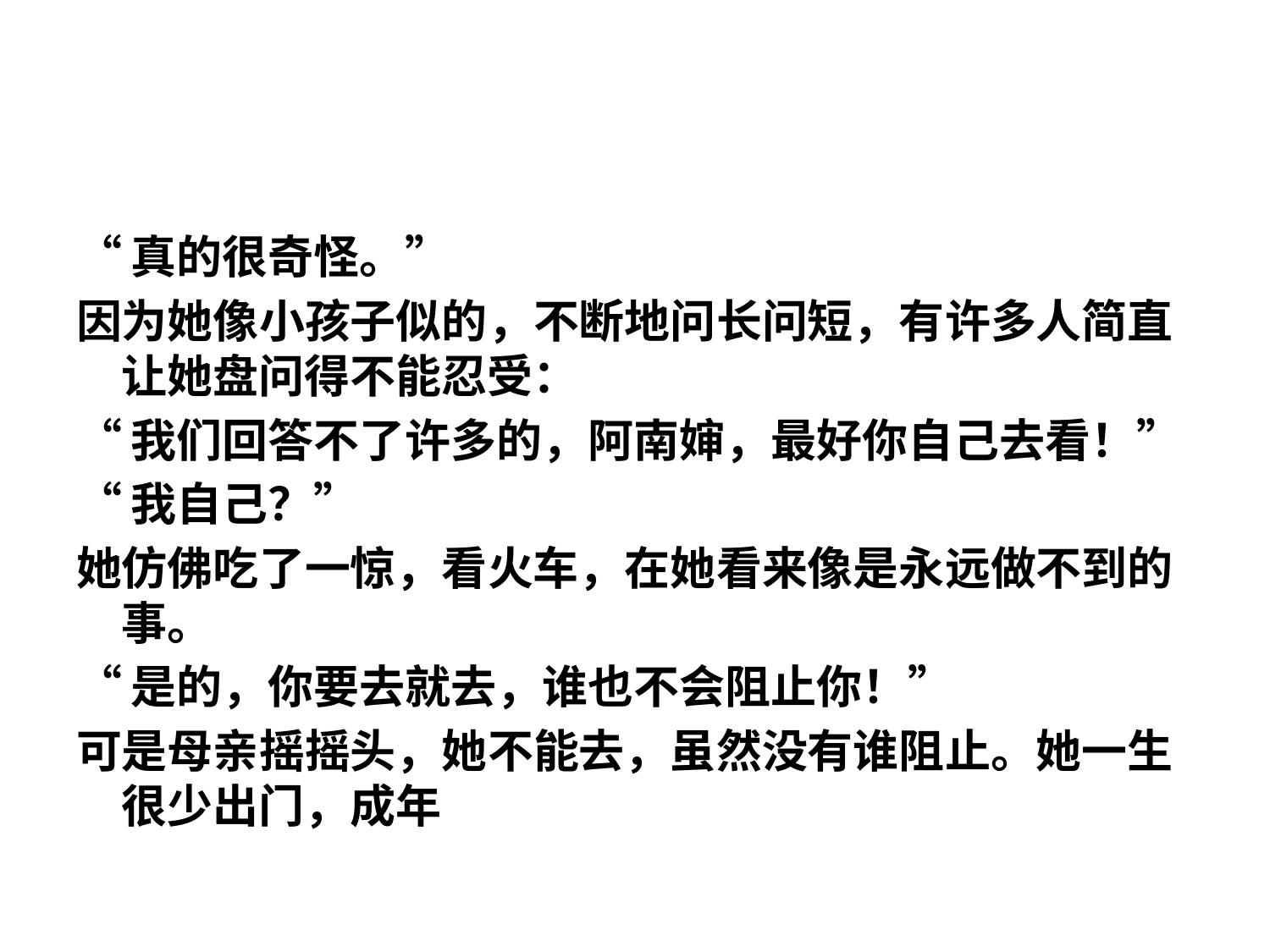

#
“真的很奇怪。”
因为她像小孩子似的，不断地问长问短，有许多人简直让她盘问得不能忍受：
“我们回答不了许多的，阿南婶，最好你自己去看！”
“我自己？”
她仿佛吃了一惊，看火车，在她看来像是永远做不到的事。
“是的，你要去就去，谁也不会阻止你！”
可是母亲摇摇头，她不能去，虽然没有谁阻止。她一生很少出门，成年